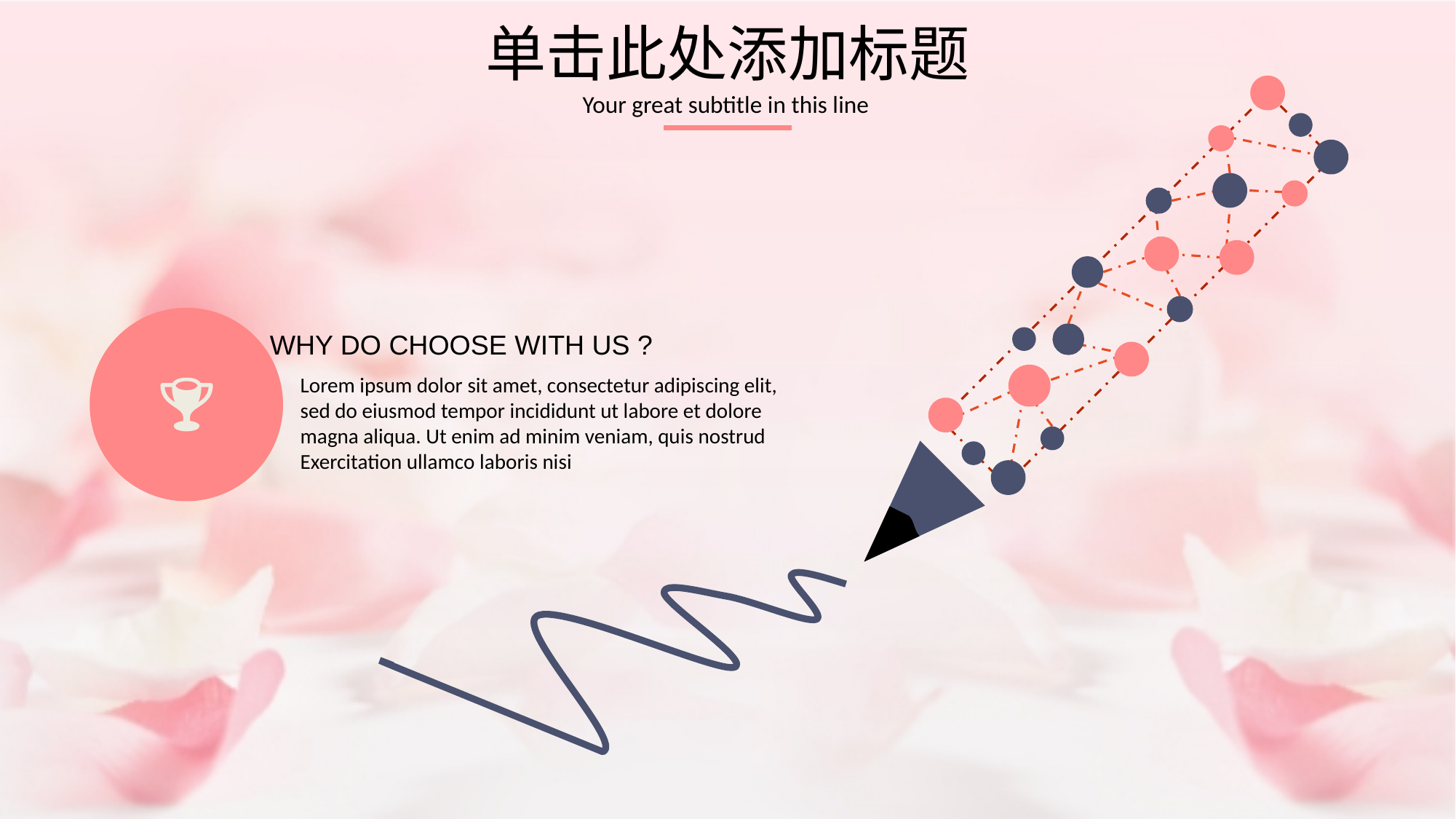

单击此处添加标题

Your great subtitle in this line

WHY DO CHOOSE WITH US ?
Lorem ipsum dolor sit amet, consectetur adipiscing elit, sed do eiusmod tempor incididunt ut labore et dolore magna aliqua. Ut enim ad minim veniam, quis nostrud
Exercitation ullamco laboris nisi